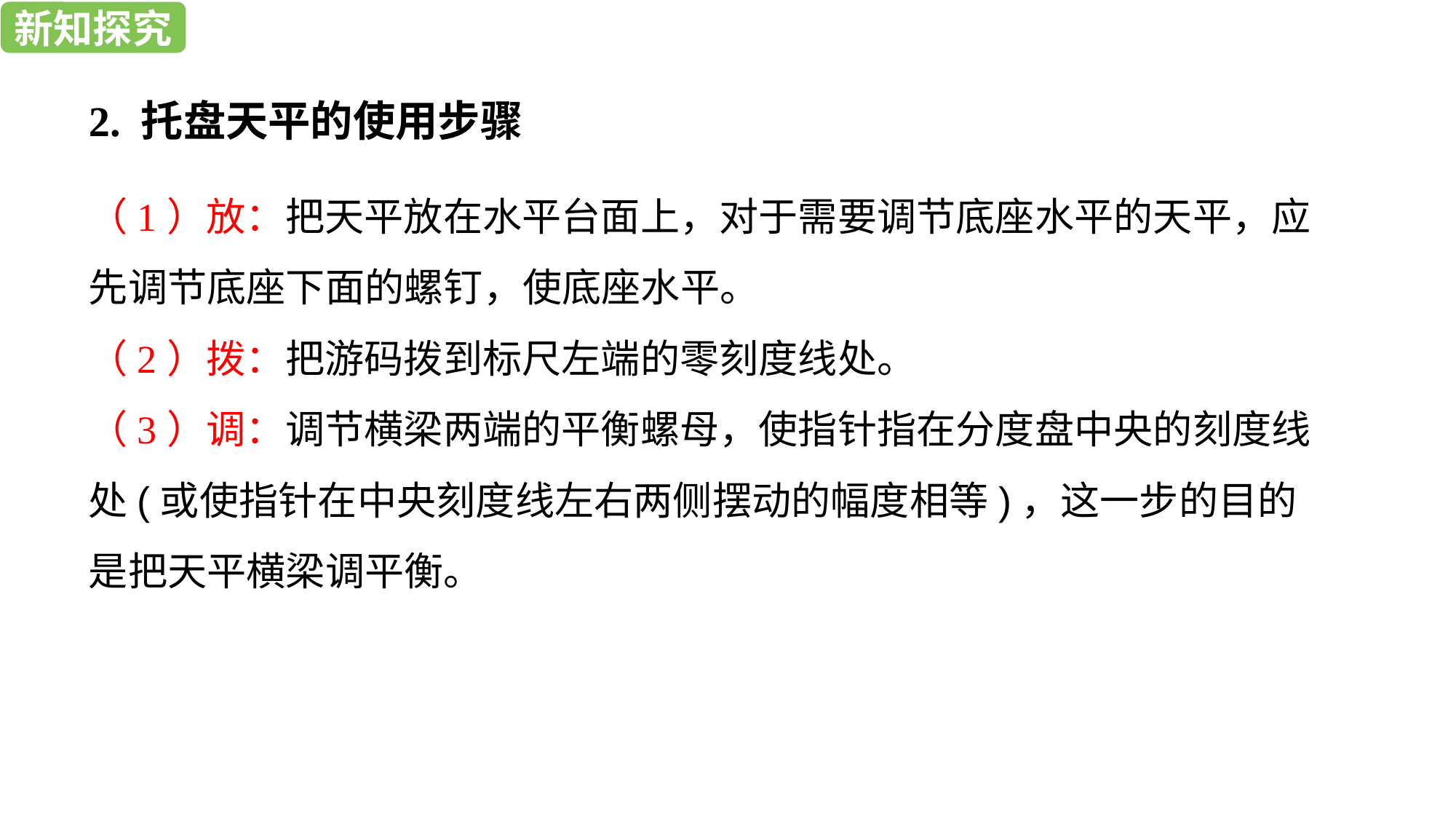

新知探究
新知探究
2. 托盘天平的使用步骤
（1）放：把天平放在水平台面上，对于需要调节底座水平的天平，应先调节底座下面的螺钉，使底座水平。
（2）拨：把游码拨到标尺左端的零刻度线处。
（3）调：调节横梁两端的平衡螺母，使指针指在分度盘中央的刻度线处(或使指针在中央刻度线左右两侧摆动的幅度相等)，这一步的目的是把天平横梁调平衡。